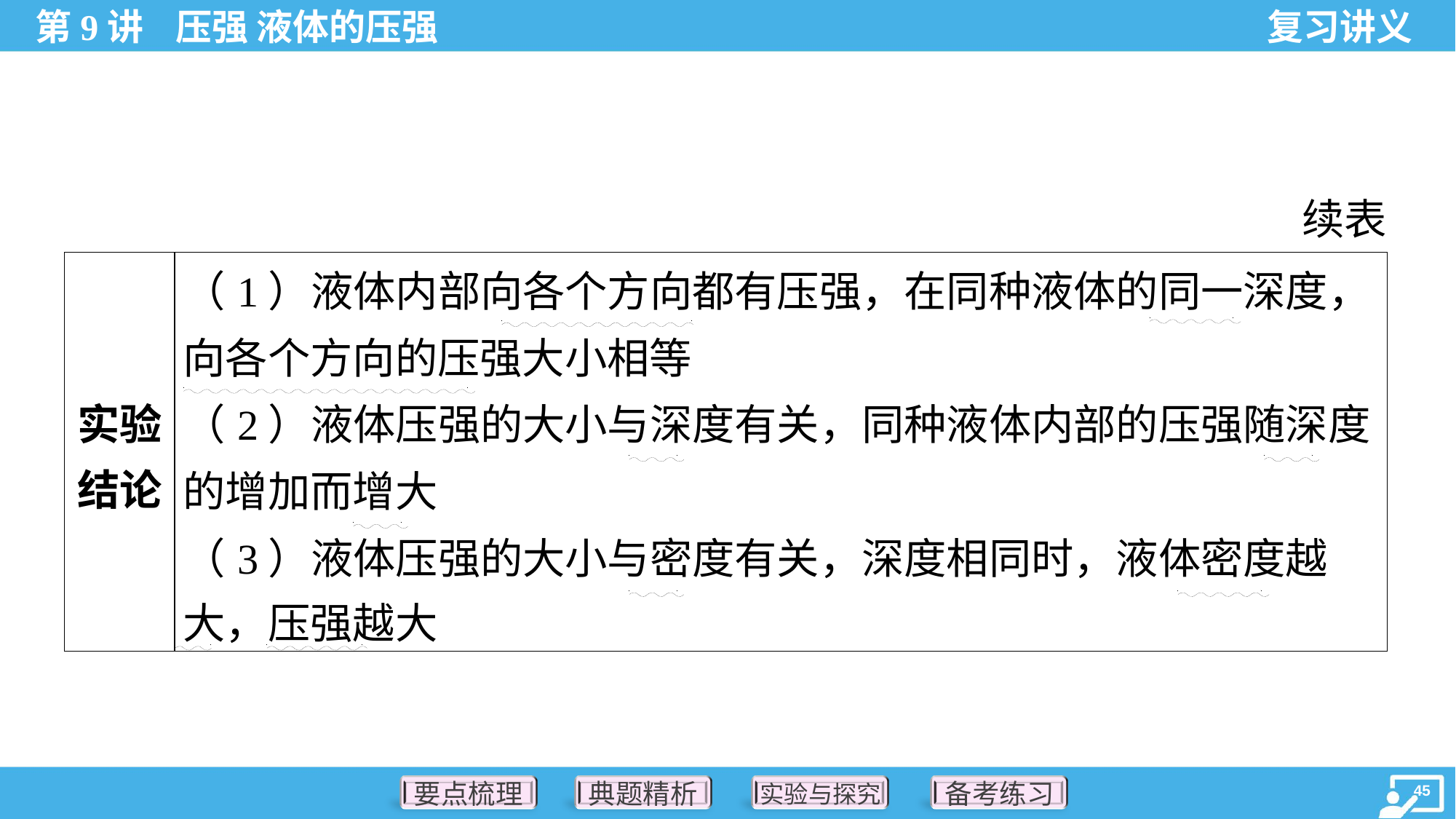

续表
.       .
| 实验 结论 | （1）液体内部向各个方向都有压强，在同种液体的同一深度， 向各个方向的压强大小相等 （2）液体压强的大小与深度有关，同种液体内部的压强随深度 的增加而增大 （3）液体压强的大小与密度有关，深度相同时，液体密度越 大，压强越大 |
| --- | --- |
.                .
.                        .
.    .
.    .
.    .
.    .
.       .
.   .
.        .